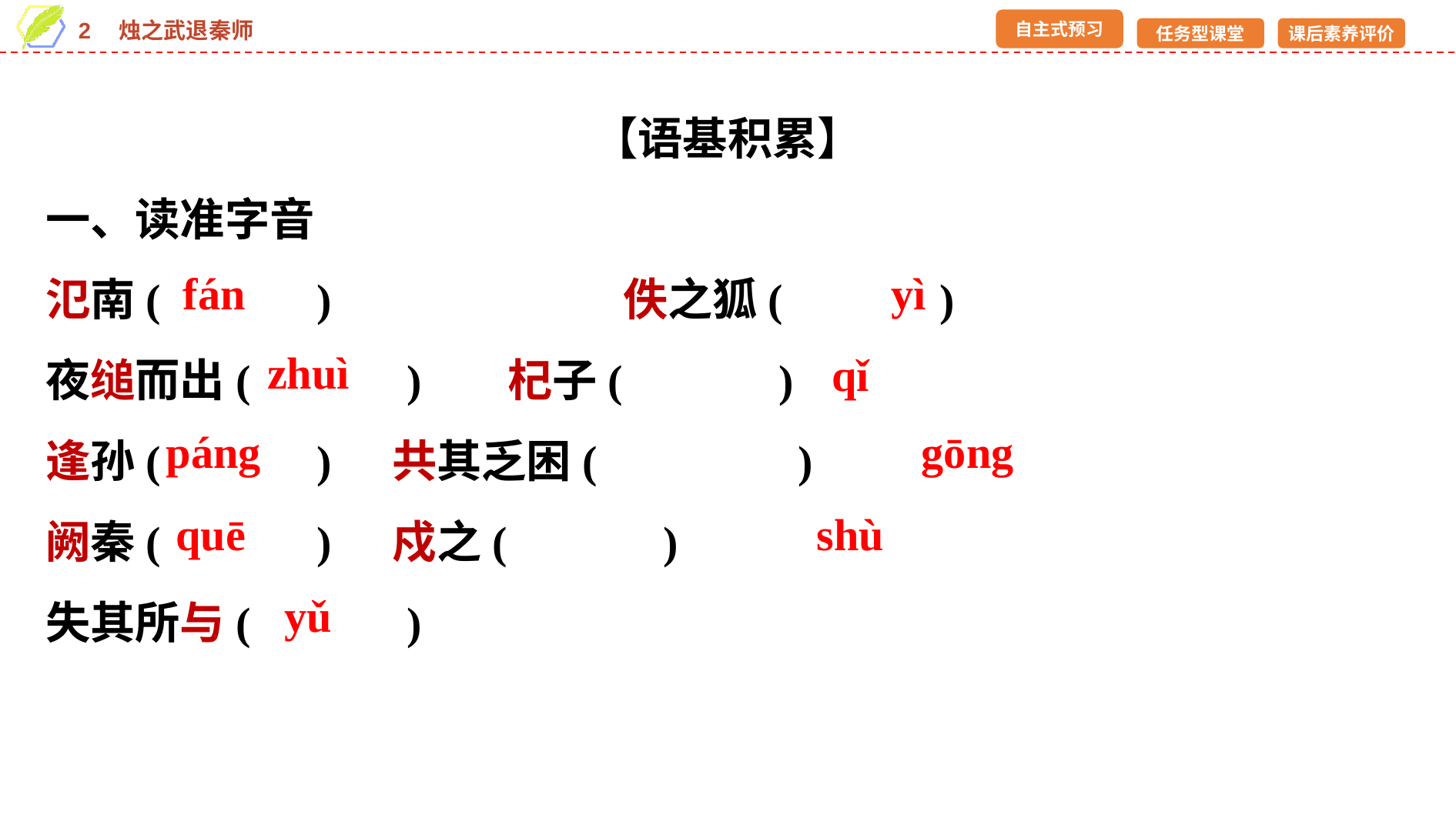

【语基积累】
一、读准字音
氾南(　　　)　　　　　	佚之狐(　　　)
夜缒而出(　　　)    	杞子(　　　)
逢孙(　　　)    	共其乏困(　　　　)
阙秦(　　　)    	戍之(　　　)
失其所与(　　　)
fán
yì
zhuì
qǐ
páng
gōng
quē
shù
yǔ